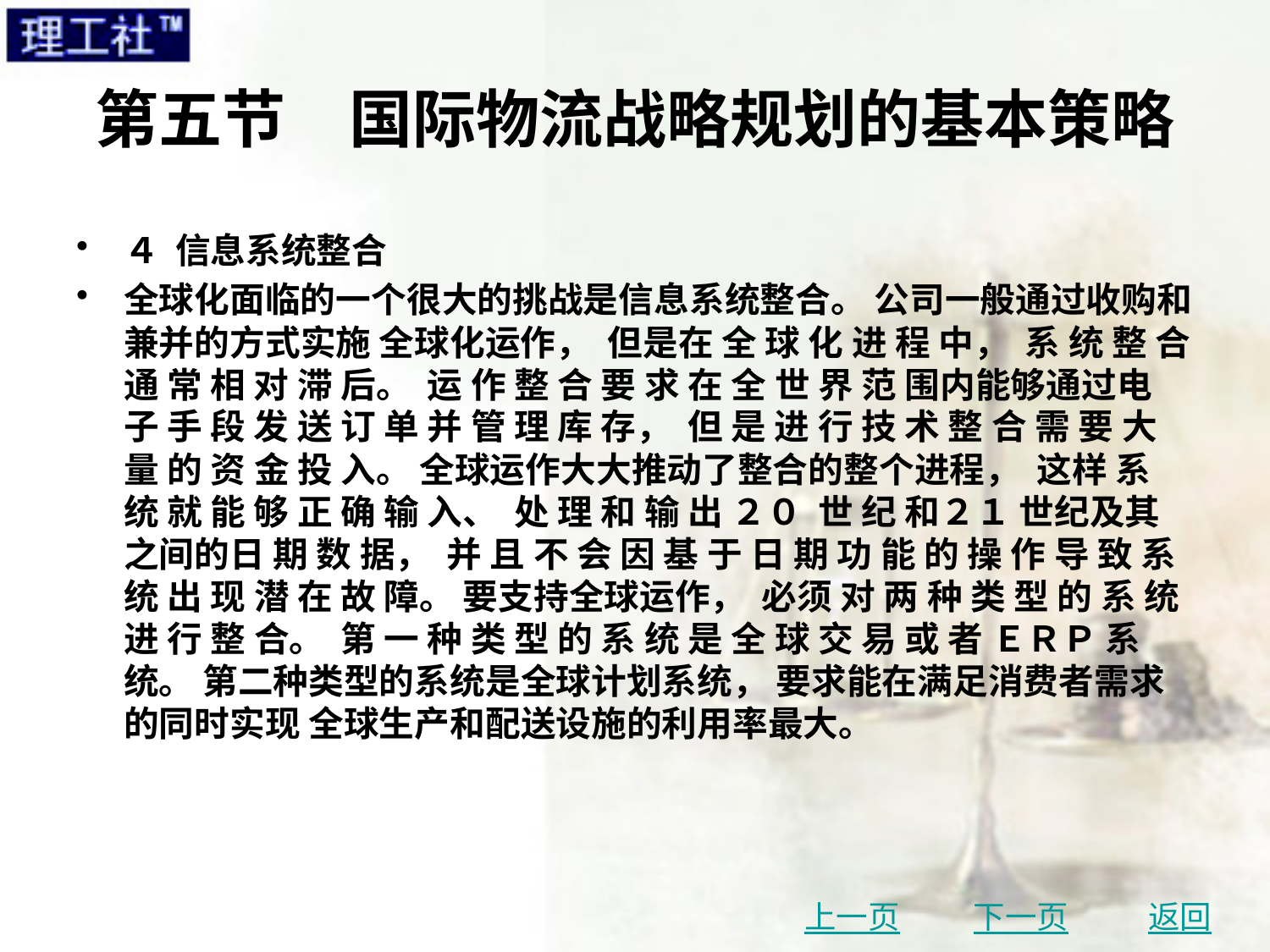

# 第五节　国际物流战略规划的基本策略
４  信息系统整合
全球化面临的一个很大的挑战是信息系统整合。 公司一般通过收购和兼并的方式实施 全球化运作，  但是在 全 球 化 进 程 中，  系 统 整 合 通 常 相 对 滞 后。  运 作 整 合 要 求 在 全 世 界 范 围内能够通过电 子 手 段 发 送 订 单 并 管 理 库 存，  但 是 进 行 技 术 整 合 需 要 大 量 的 资 金 投 入。 全球运作大大推动了整合的整个进程，  这样 系 统 就 能 够 正 确 输 入、  处 理 和 输 出 ２０  世 纪 和２１ 世纪及其之间的日 期 数 据，  并 且 不 会 因 基 于 日 期 功 能 的 操 作 导 致 系 统 出 现 潜 在 故 障。 要支持全球运作，  必须 对 两 种 类 型 的 系 统 进 行 整 合。  第 一 种 类 型 的 系 统 是 全 球 交 易 或 者 ＥＲＰ 系统。 第二种类型的系统是全球计划系统， 要求能在满足消费者需求的同时实现 全球生产和配送设施的利用率最大。
上一页
下一页
返回